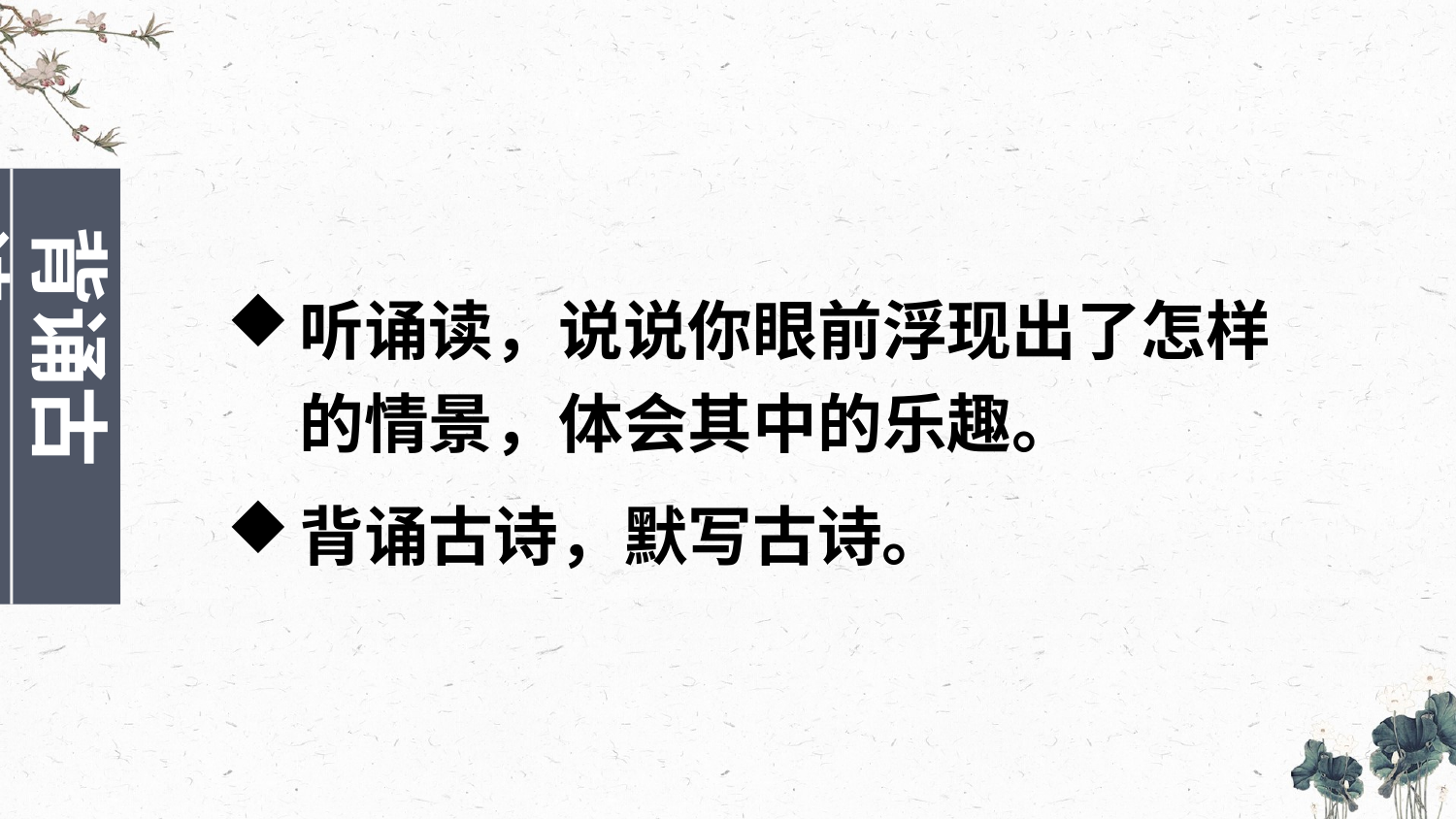

背诵古诗
听诵读，说说你眼前浮现出了怎样的情景，体会其中的乐趣。
背诵古诗，默写古诗。